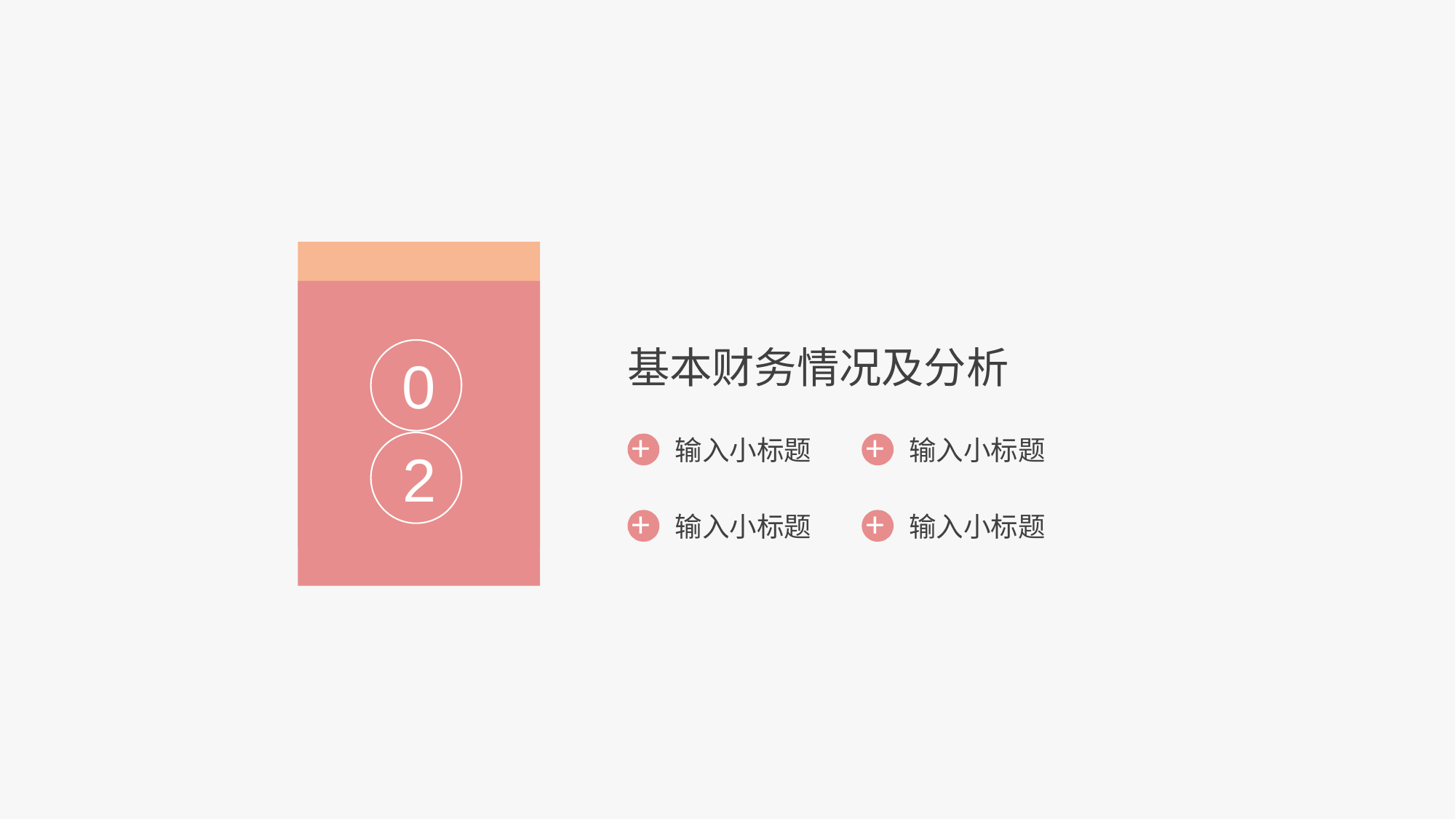

基本财务情况及分析

0
+  输入小标题
+  输入小标题

2
+  输入小标题
+  输入小标题